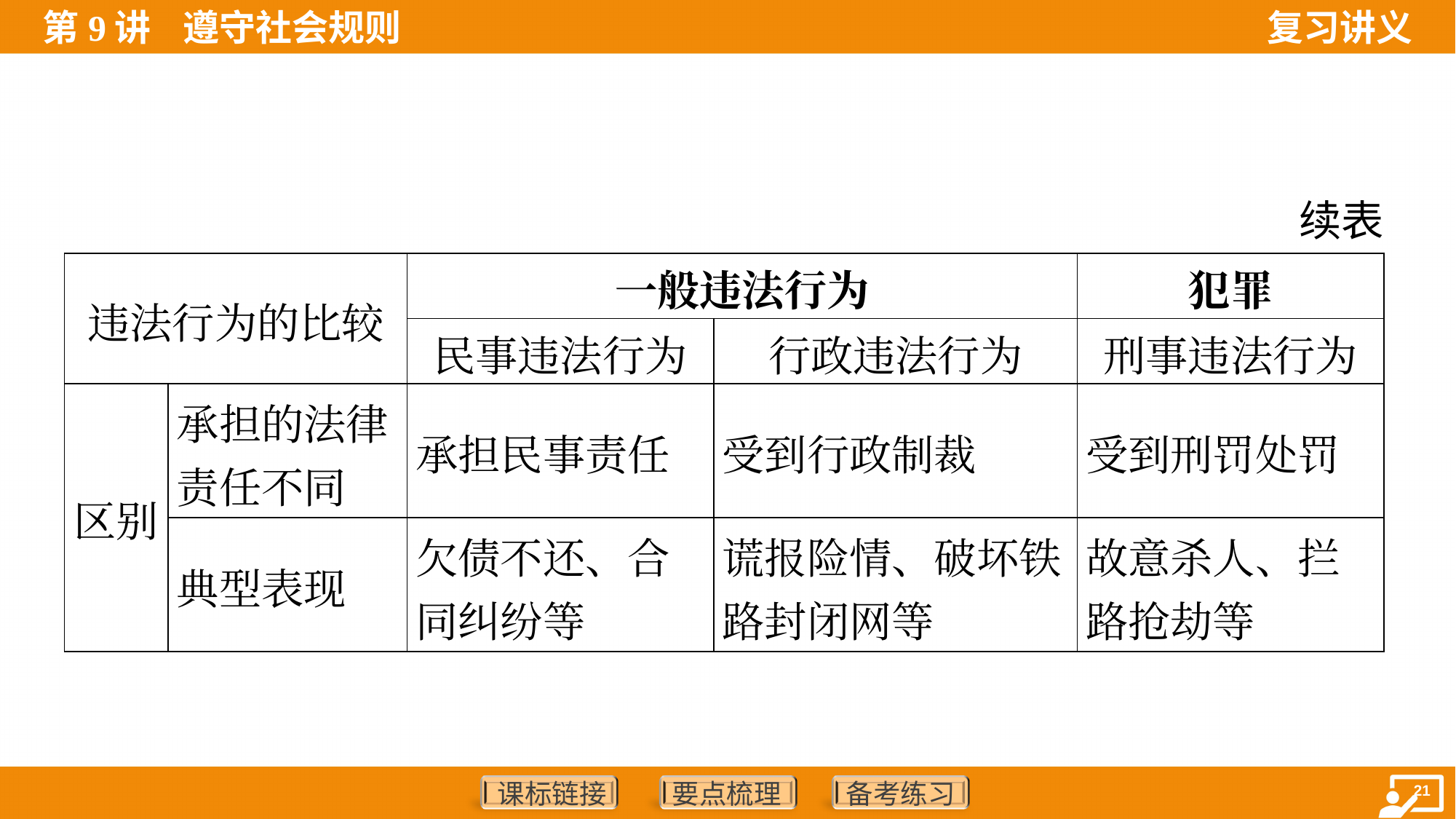

续表
| 违法行为的比较 |  | 一般违法行为 |  | 犯罪 |
| --- | --- | --- | --- | --- |
|  |  | 民事违法行为 | 行政违法行为 | 刑事违法行为 |
| 区别 | 承担的法律 责任不同 | 承担民事责任 | 受到行政制裁 | 受到刑罚处罚 |
|  | 典型表现 | 欠债不还、合 同纠纷等 | 谎报险情、破坏铁 路封闭网等 | 故意杀人、拦 路抢劫等 |